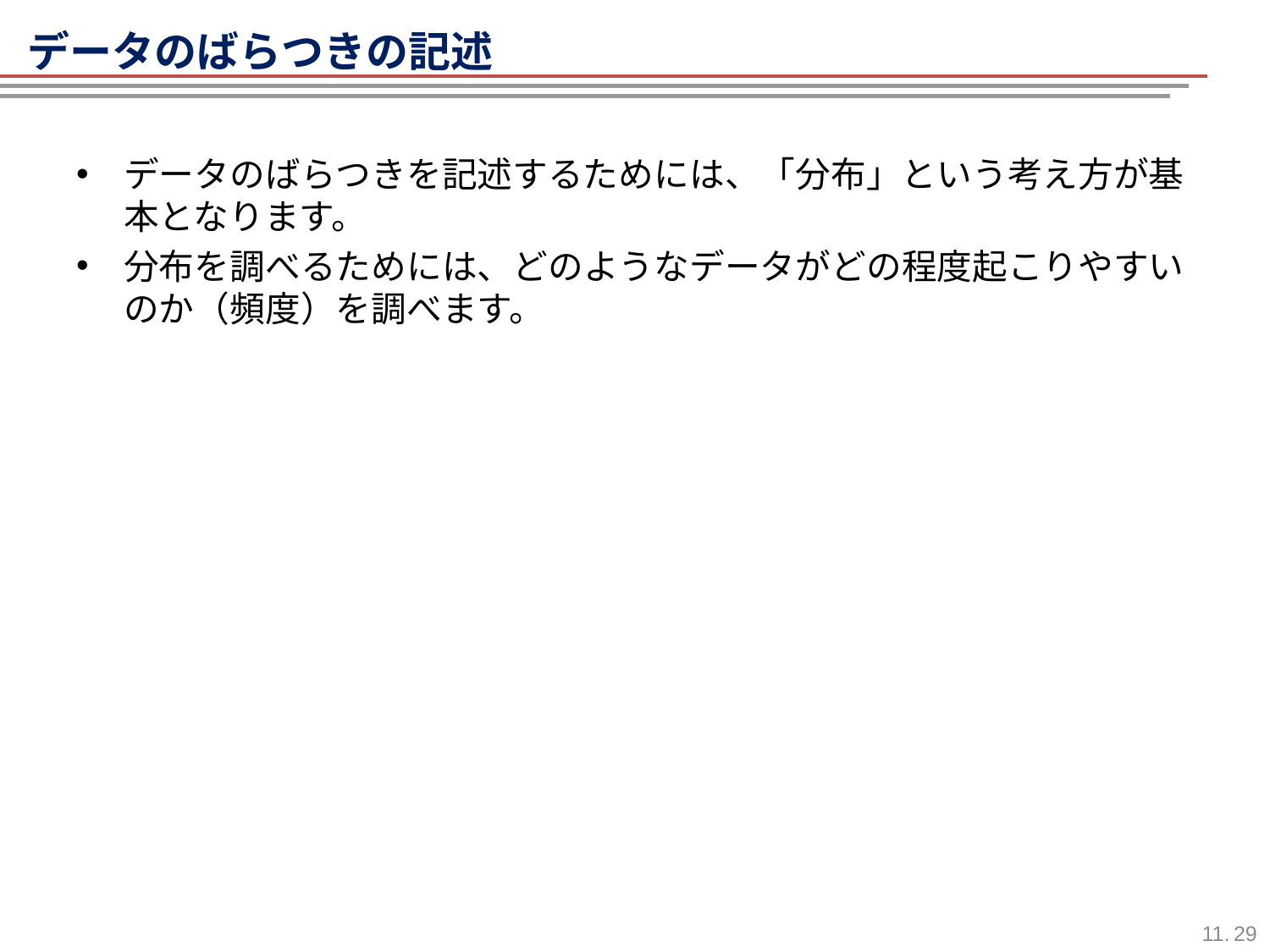

データのばらつきの記述
データのばらつきを記述するためには、「分布」という考え方が基本となります。
分布を調べるためには、どのようなデータがどの程度起こりやすいのか（頻度）を調べます。
29